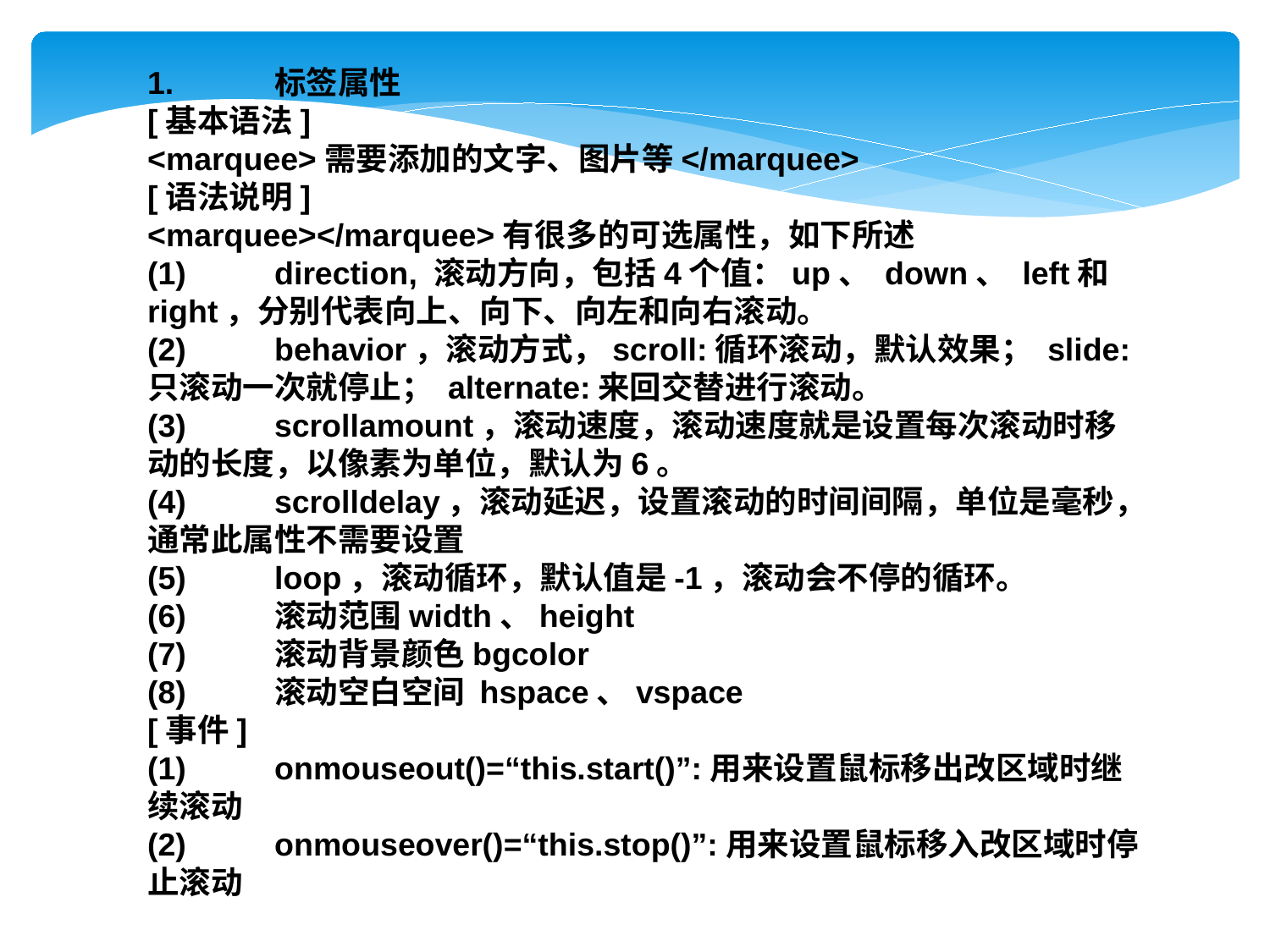

1.	标签属性
[基本语法]
<marquee>需要添加的文字、图片等</marquee>
[语法说明]
<marquee></marquee>有很多的可选属性，如下所述
(1)	direction, 滚动方向，包括4个值：up、 down、 left和 right，分别代表向上、向下、向左和向右滚动。
(2)	behavior，滚动方式，scroll:循环滚动，默认效果； slide:只滚动一次就停止； alternate:来回交替进行滚动。
(3)	scrollamount，滚动速度，滚动速度就是设置每次滚动时移动的长度，以像素为单位，默认为6。
(4)	scrolldelay，滚动延迟，设置滚动的时间间隔，单位是毫秒，通常此属性不需要设置
(5)	loop，滚动循环，默认值是-1，滚动会不停的循环。
(6)	滚动范围width、height
(7)	滚动背景颜色bgcolor
(8)	滚动空白空间 hspace、vspace
[事件]
(1)	onmouseout()=“this.start()”:用来设置鼠标移出改区域时继续滚动
(2)	onmouseover()=“this.stop()”:用来设置鼠标移入改区域时停止滚动